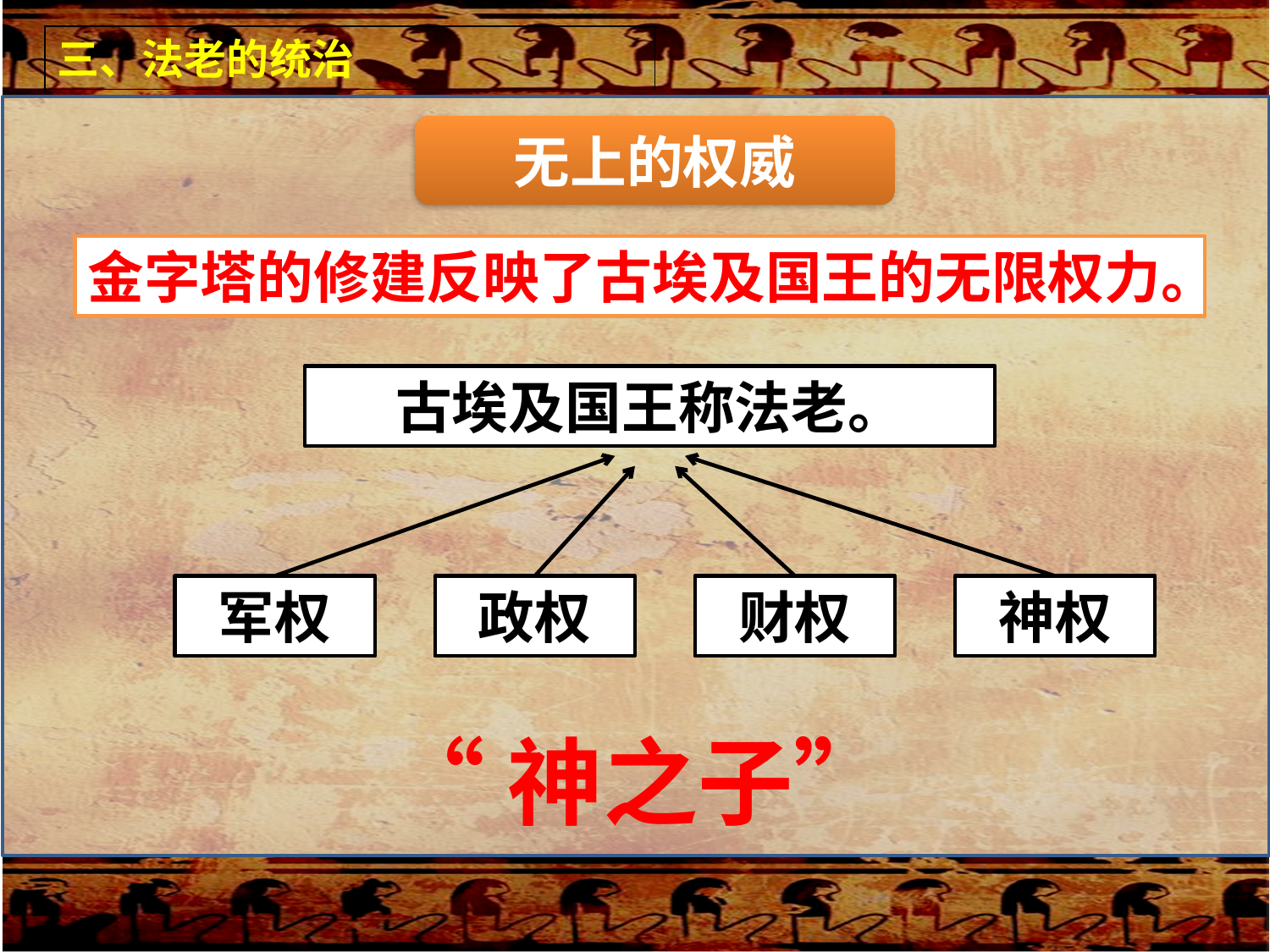

三、法老的统治
无上的权威
金字塔的修建反映了古埃及国王的无限权力。
古埃及国王称法老。
军权
政权
财权
神权
“神之子”